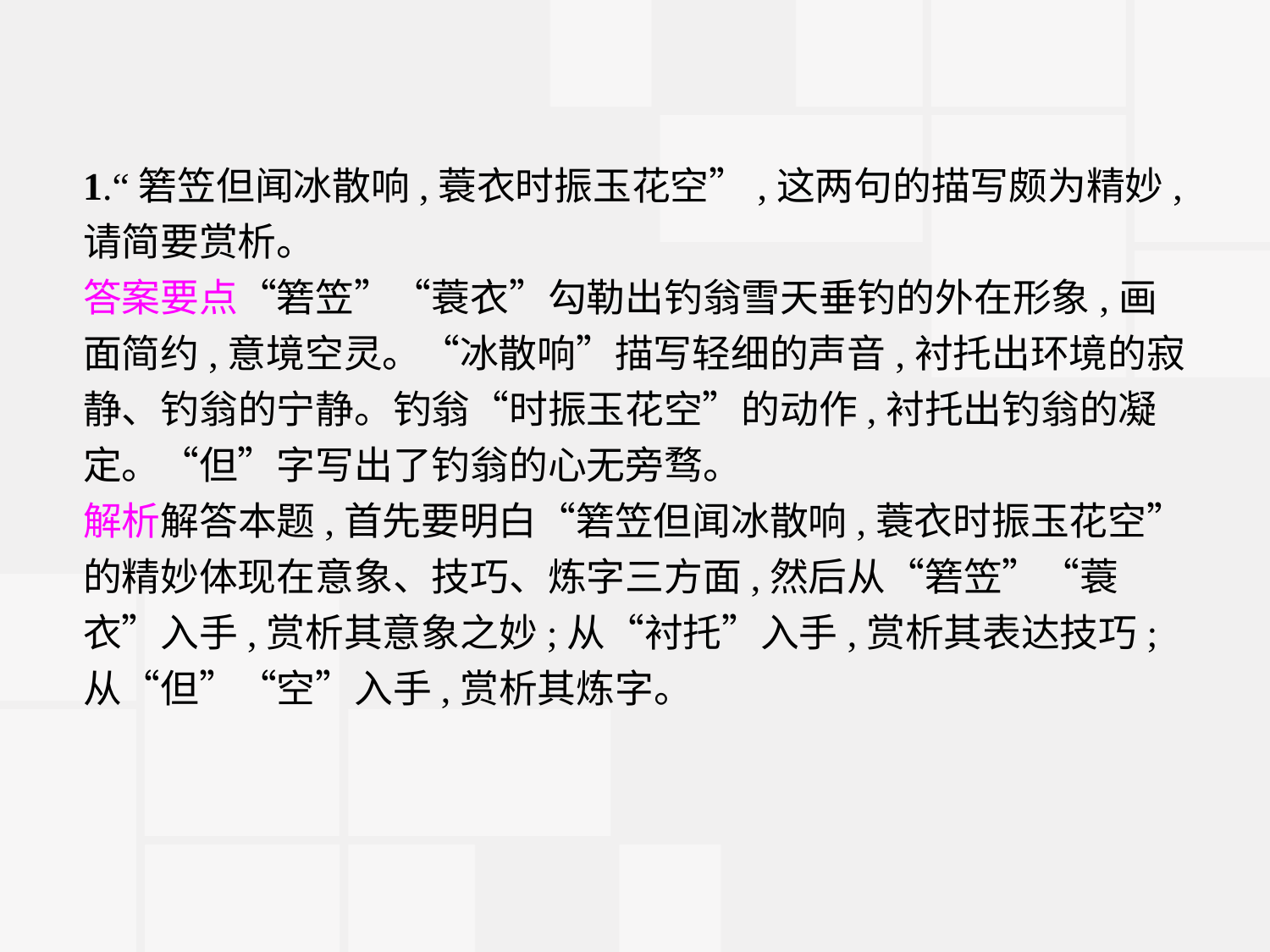

1.“箬笠但闻冰散响,蓑衣时振玉花空”,这两句的描写颇为精妙,请简要赏析。
答案要点“箬笠”“蓑衣”勾勒出钓翁雪天垂钓的外在形象,画面简约,意境空灵。“冰散响”描写轻细的声音,衬托出环境的寂静、钓翁的宁静。钓翁“时振玉花空”的动作,衬托出钓翁的凝定。“但”字写出了钓翁的心无旁骛。
解析解答本题,首先要明白“箬笠但闻冰散响,蓑衣时振玉花空”的精妙体现在意象、技巧、炼字三方面,然后从“箬笠”“蓑衣”入手,赏析其意象之妙;从“衬托”入手,赏析其表达技巧;从“但”“空”入手,赏析其炼字。